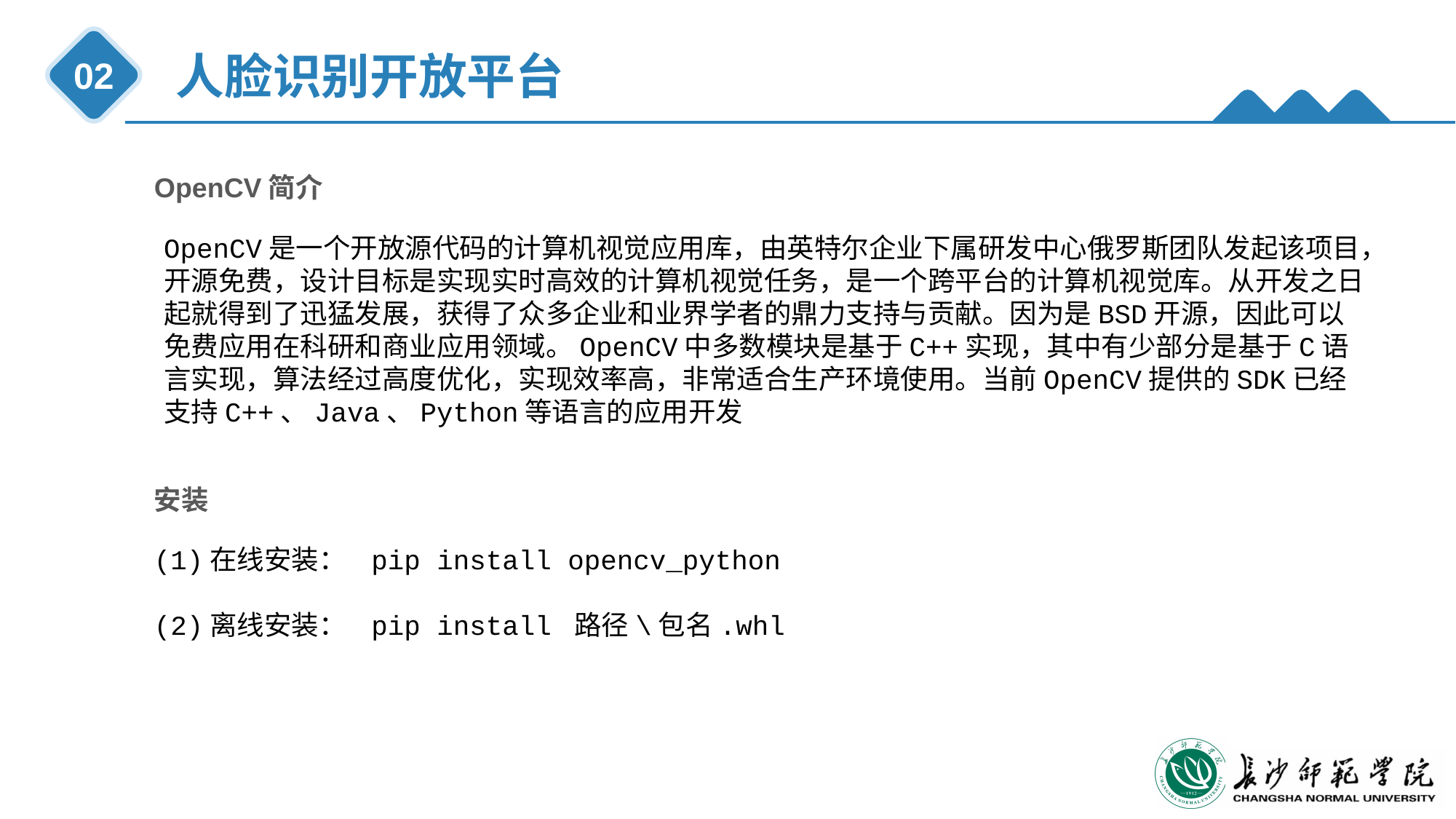

人脸识别开放平台
02

OpenCV简介
OpenCV是一个开放源代码的计算机视觉应用库，由英特尔企业下属研发中心俄罗斯团队发起该项目，开源免费，设计目标是实现实时高效的计算机视觉任务，是一个跨平台的计算机视觉库。从开发之日起就得到了迅猛发展，获得了众多企业和业界学者的鼎力支持与贡献。因为是BSD开源，因此可以免费应用在科研和商业应用领域。OpenCV中多数模块是基于C++实现，其中有少部分是基于C语言实现，算法经过高度优化，实现效率高，非常适合生产环境使用。当前OpenCV提供的SDK已经支持C++、Java、Python等语言的应用开发
安装
(1)在线安装：   pip install opencv_python

(2)离线安装：   pip install 路径\包名.whl